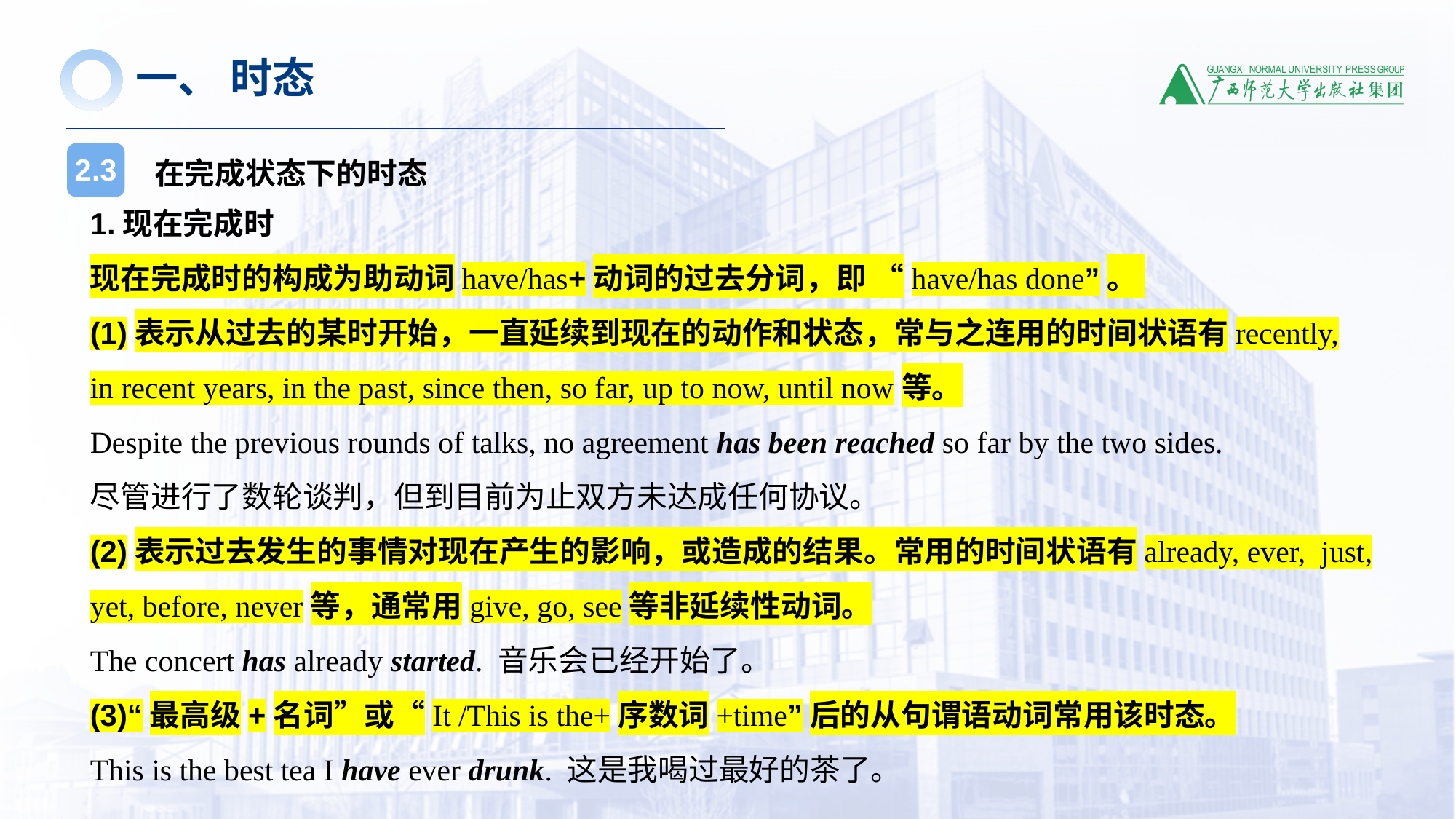

一、 时态

在完成状态下的时态

2.3

1.现在完成时
现在完成时的构成为助动词have/has+动词的过去分词，即 “have/has done”。
(1)表示从过去的某时开始，一直延续到现在的动作和状态，常与之连用的时间状语有recently, in recent years, in the past, since then, so far, up to now, until now等。
Despite the previous rounds of talks, no agreement has been reached so far by the two sides.
尽管进行了数轮谈判，但到目前为止双方未达成任何协议。
(2)表示过去发生的事情对现在产生的影响，或造成的结果。常用的时间状语有already, ever,  just, yet, before, never等，通常用give, go, see等非延续性动词。
The concert has already started. 音乐会已经开始了。
(3)“最高级+名词”或“It /This is the+序数词+time”后的从句谓语动词常用该时态。
This is the best tea I have ever drunk. 这是我喝过最好的茶了。